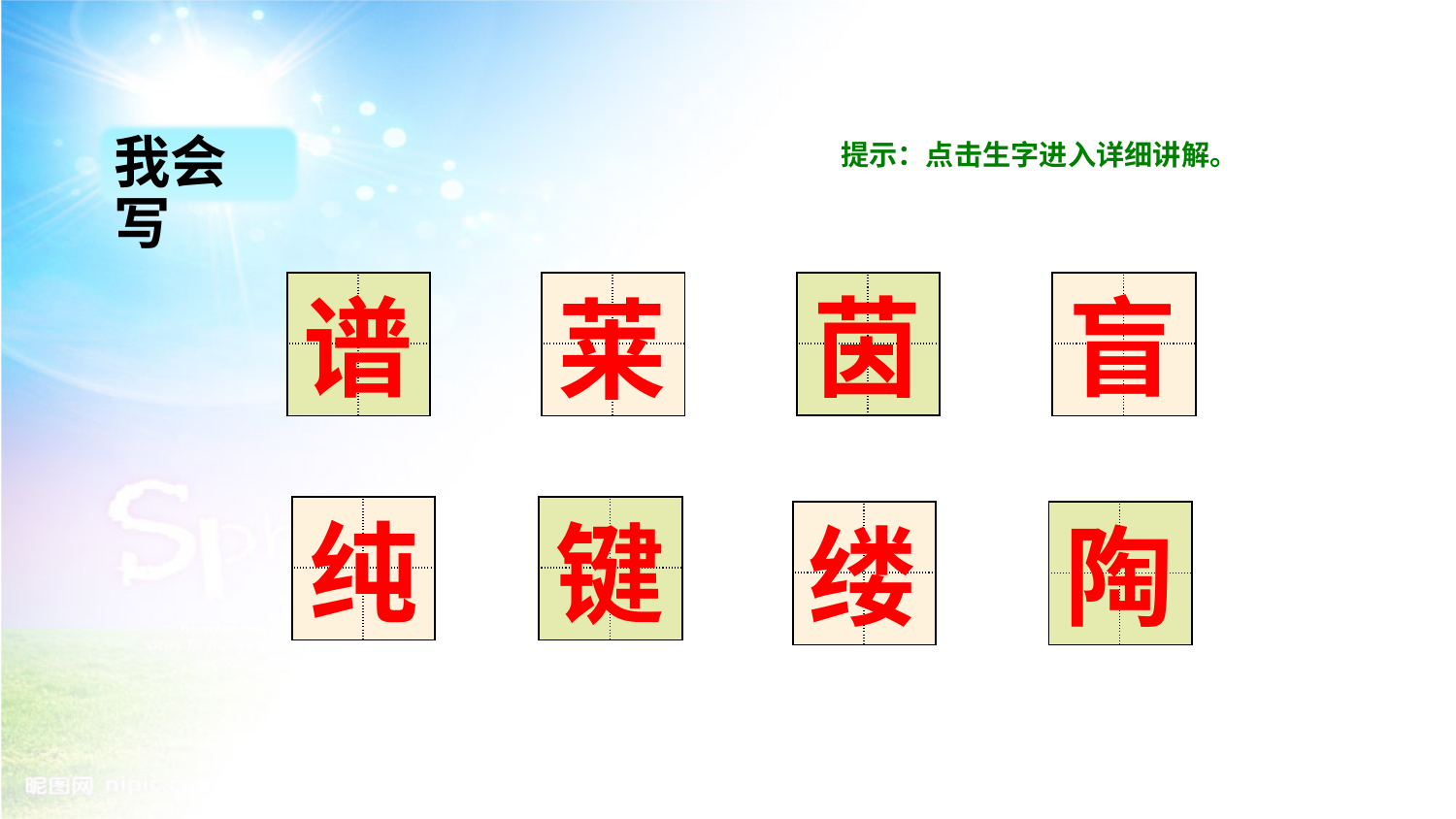

我会写
提示：点击生字进入详细讲解。
|  |  |
| --- | --- |
|  |  |
|  |  |
| --- | --- |
|  |  |
|  |  |
| --- | --- |
|  |  |
|  |  |
| --- | --- |
|  |  |
谱
茵
盲
莱
|  |  |
| --- | --- |
|  |  |
|  |  |
| --- | --- |
|  |  |
纯
键
缕
陶
|  |  |
| --- | --- |
|  |  |
|  |  |
| --- | --- |
|  |  |